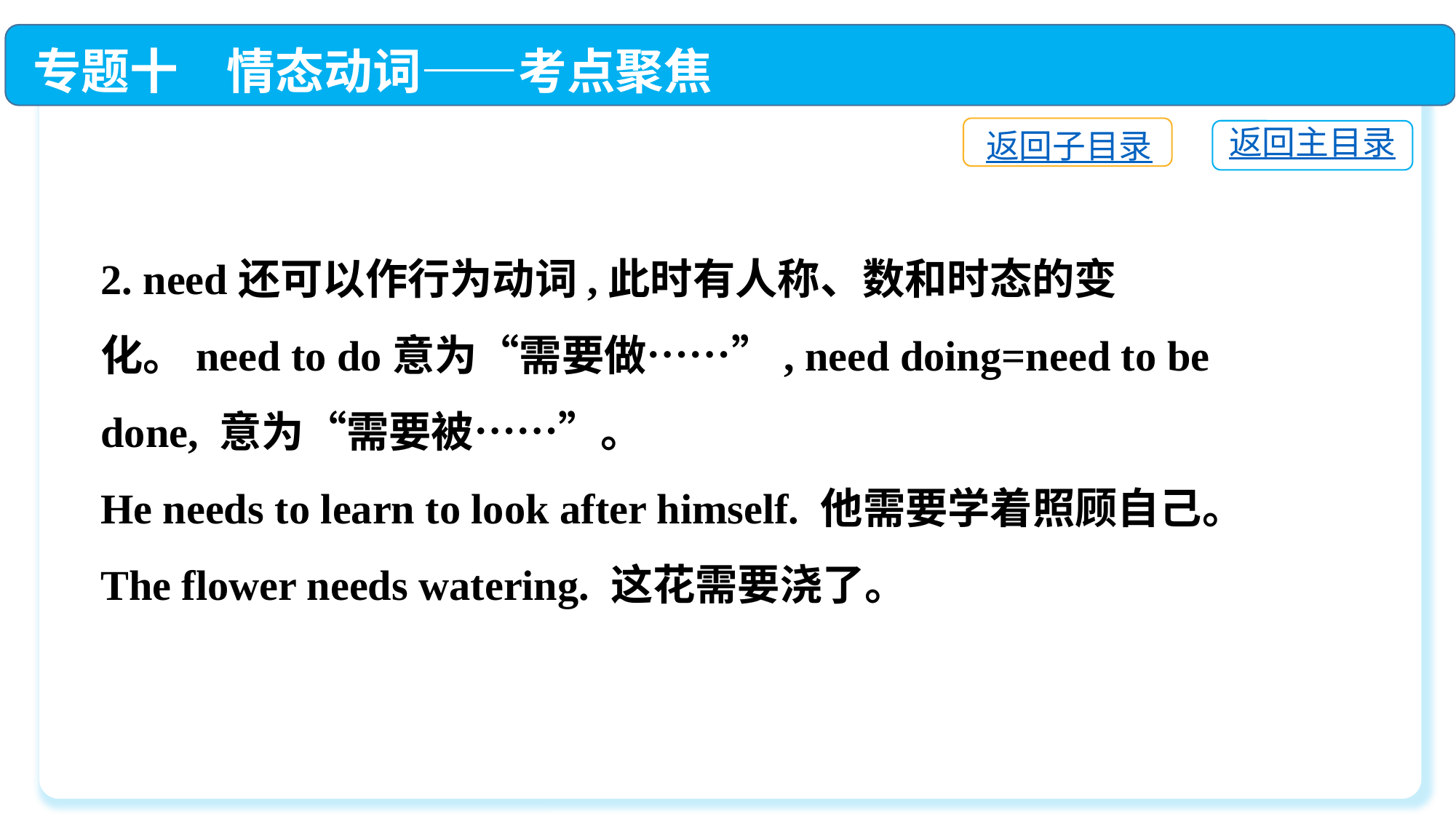

专题十　情态动词——考点聚焦

返回子目录
返回主目录

2. need还可以作行为动词,此时有人称、数和时态的变化。need to do意为“需要做……”, need doing=need to be done, 意为“需要被……”。
He needs to learn to look after himself. 他需要学着照顾自己。
The flower needs watering. 这花需要浇了。